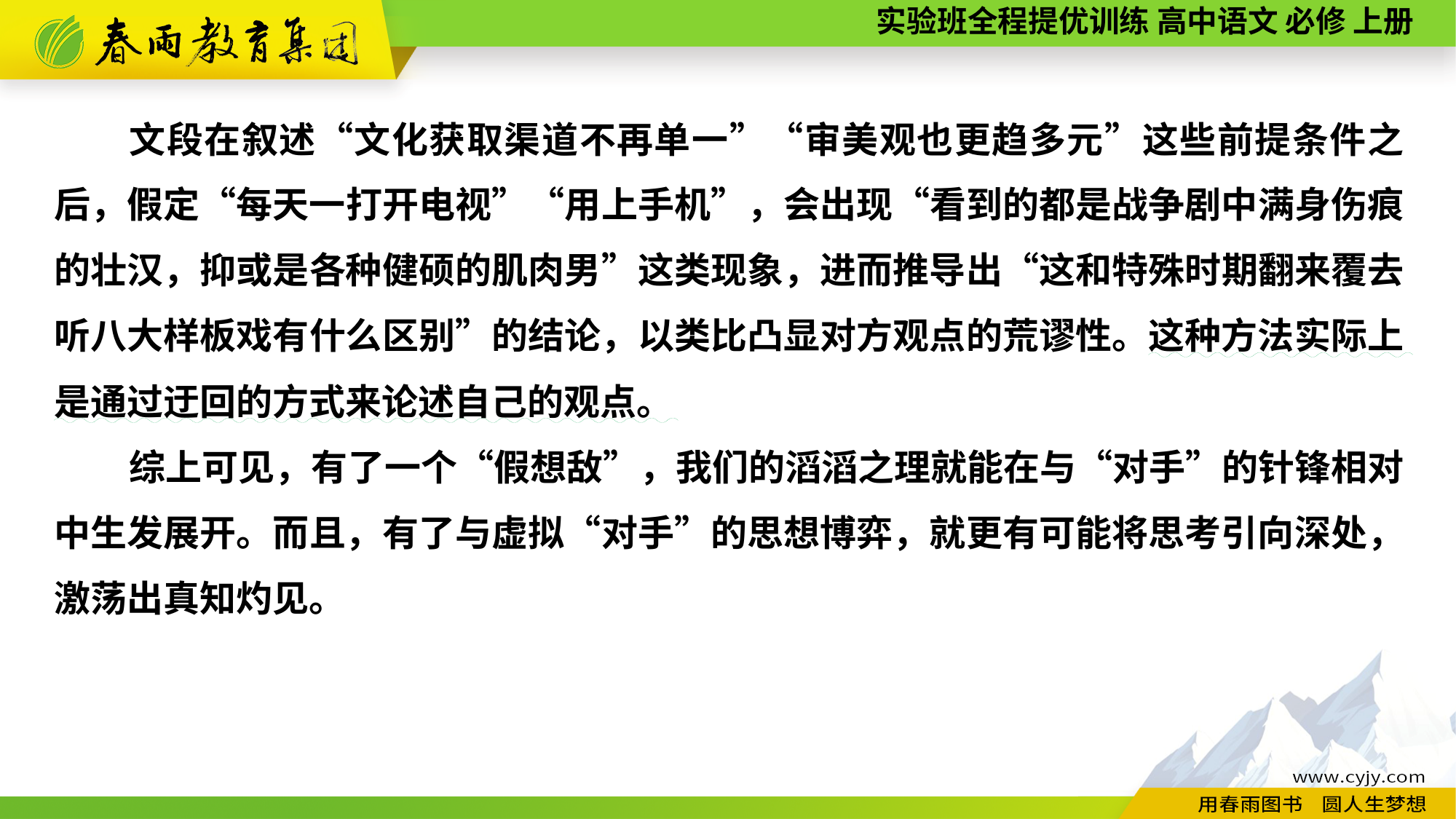

文段在叙述“文化获取渠道不再单一”“审美观也更趋多元”这些前提条件之后，假定“每天一打开电视”“用上手机”，会出现“看到的都是战争剧中满身伤痕的壮汉，抑或是各种健硕的肌肉男”这类现象，进而推导出“这和特殊时期翻来覆去听八大样板戏有什么区别”的结论，以类比凸显对方观点的荒谬性。这种方法实际上是通过迂回的方式来论述自己的观点。
综上可见，有了一个“假想敌”，我们的滔滔之理就能在与“对手”的针锋相对中生发展开。而且，有了与虚拟“对手”的思想博弈，就更有可能将思考引向深处，激荡出真知灼见。